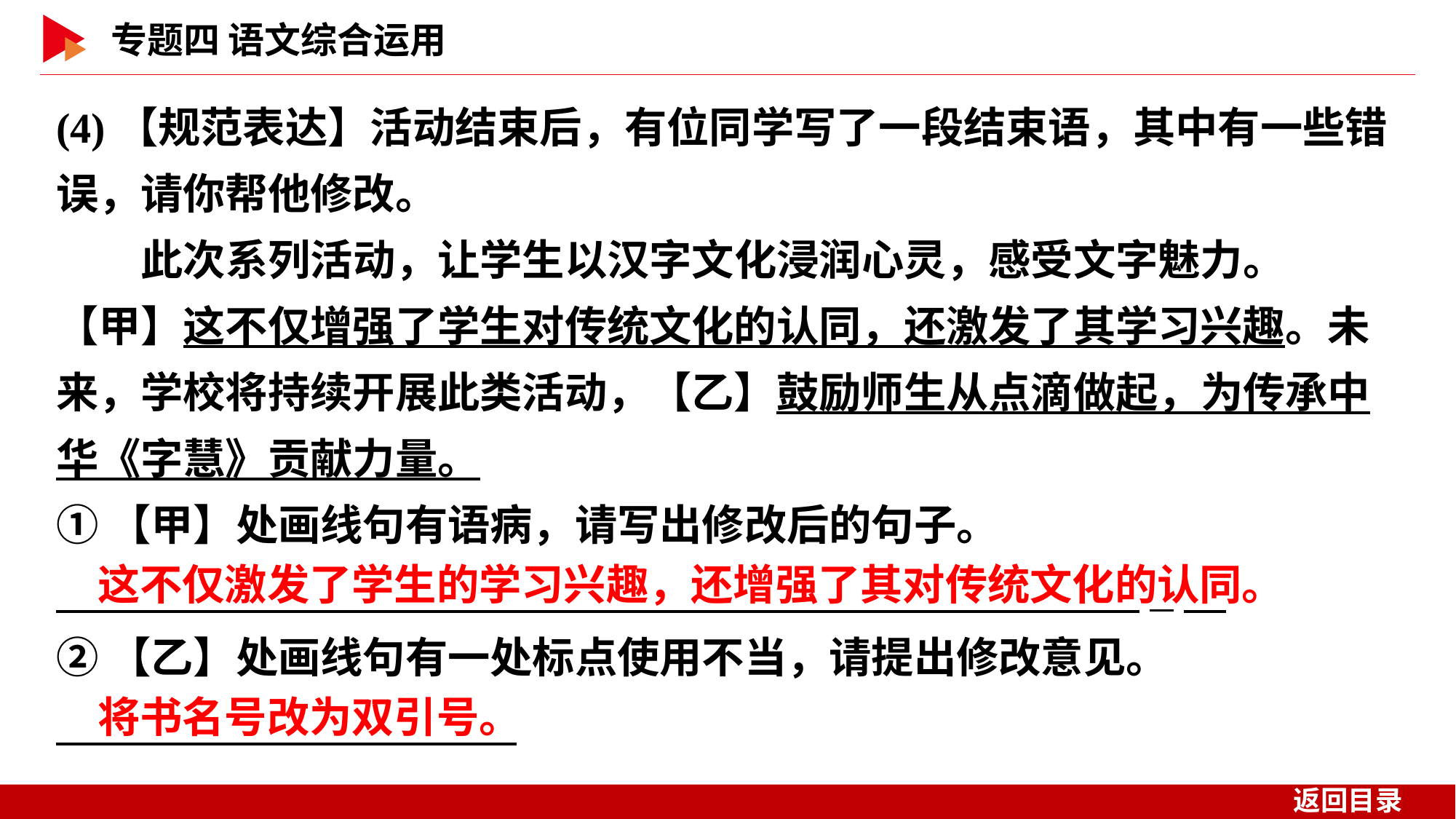

(4)【规范表达】活动结束后，有位同学写了一段结束语，其中有一些错误，请你帮他修改。
　　此次系列活动，让学生以汉字文化浸润心灵，感受文字魅力。【甲】这不仅增强了学生对传统文化的认同，还激发了其学习兴趣。未来，学校将持续开展此类活动，【乙】鼓励师生从点滴做起，为传承中华《字慧》贡献力量。
①【甲】处画线句有语病，请写出修改后的句子。
　                                                                                                            _
②【乙】处画线句有一处标点使用不当，请提出修改意见。
　                                      　 _
这不仅激发了学生的学习兴趣，还增强了其对传统文化的认同。
将书名号改为双引号。